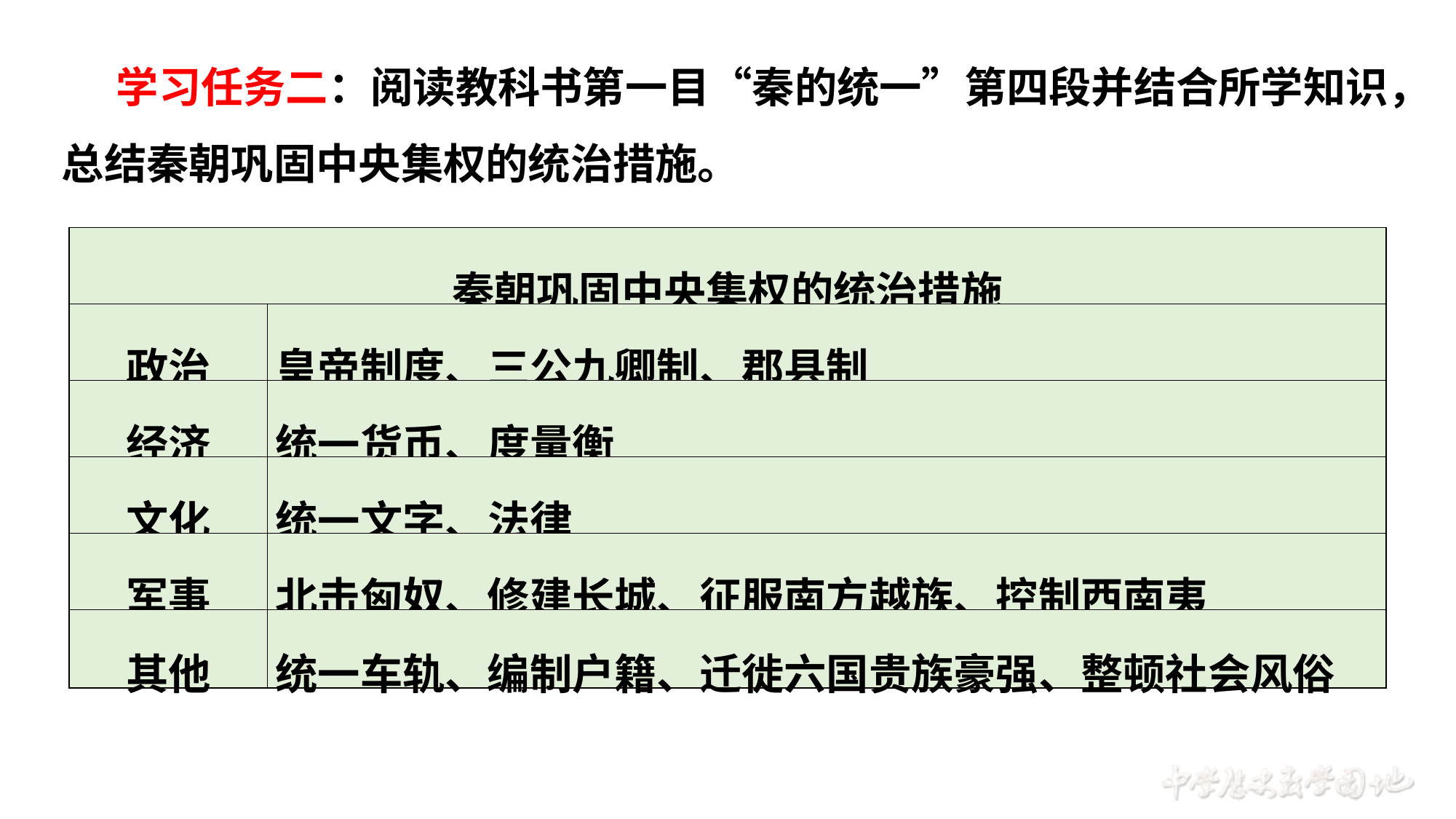

学习任务二：阅读教科书第一目“秦的统一”第四段并结合所学知识，总结秦朝巩固中央集权的统治措施。
| 秦朝巩固中央集权的统治措施 |  |
| --- | --- |
| 政治 | 皇帝制度、三公九卿制、郡县制 |
| 经济 | 统一货币、度量衡 |
| 文化 | 统一文字、法律 |
| 军事 | 北击匈奴、修建长城、征服南方越族、控制西南夷 |
| 其他 | 统一车轨、编制户籍、迁徙六国贵族豪强、整顿社会风俗 |